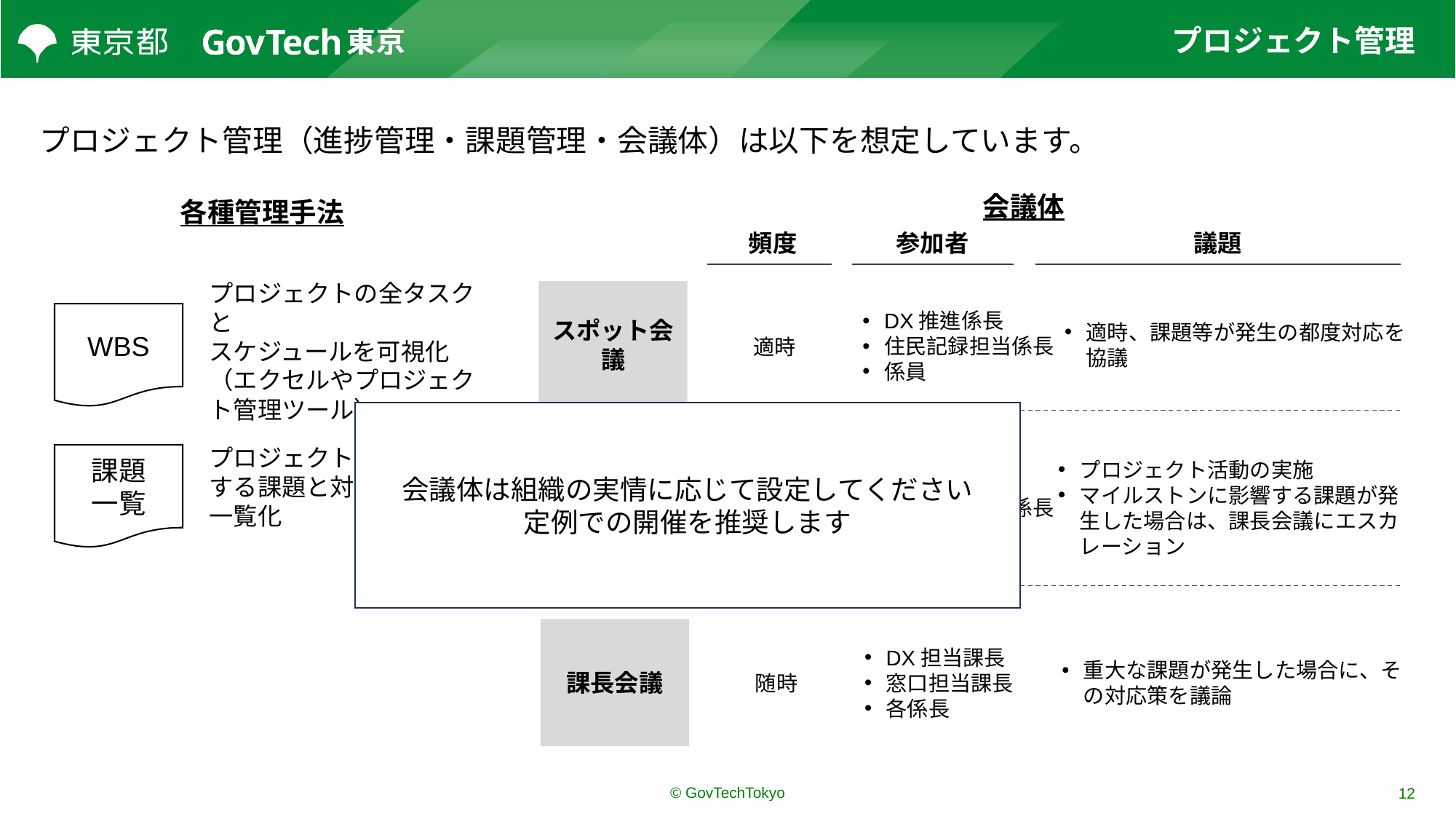

# プロジェクト管理
プロジェクト管理（進捗管理・課題管理・会議体）は以下を想定しています。
会議体
各種管理手法
頻度
参加者
議題
適時、課題等が発生の都度対応を協議
スポット会議
WBS
DX推進係長
住民記録担当係長
係員
適時
プロジェクトの全タスクと
スケジュールを可視化
（エクセルやプロジェクト管理ツール）
会議体は組織の実情に応じて設定してください
定例での開催を推奨します
プロジェクト活動の実施
マイルストンに影響する課題が発生した場合は、課長会議にエスカレーション
定例会
課題
一覧
プロジェクト内で発生する課題と対処状況を一覧化
隔週
DX推進係長
住民記録担当係長
係員
課長会議
DX担当課長
窓口担当課長
各係長
随時
重大な課題が発生した場合に、その対応策を議論
© GovTechTokyo
12